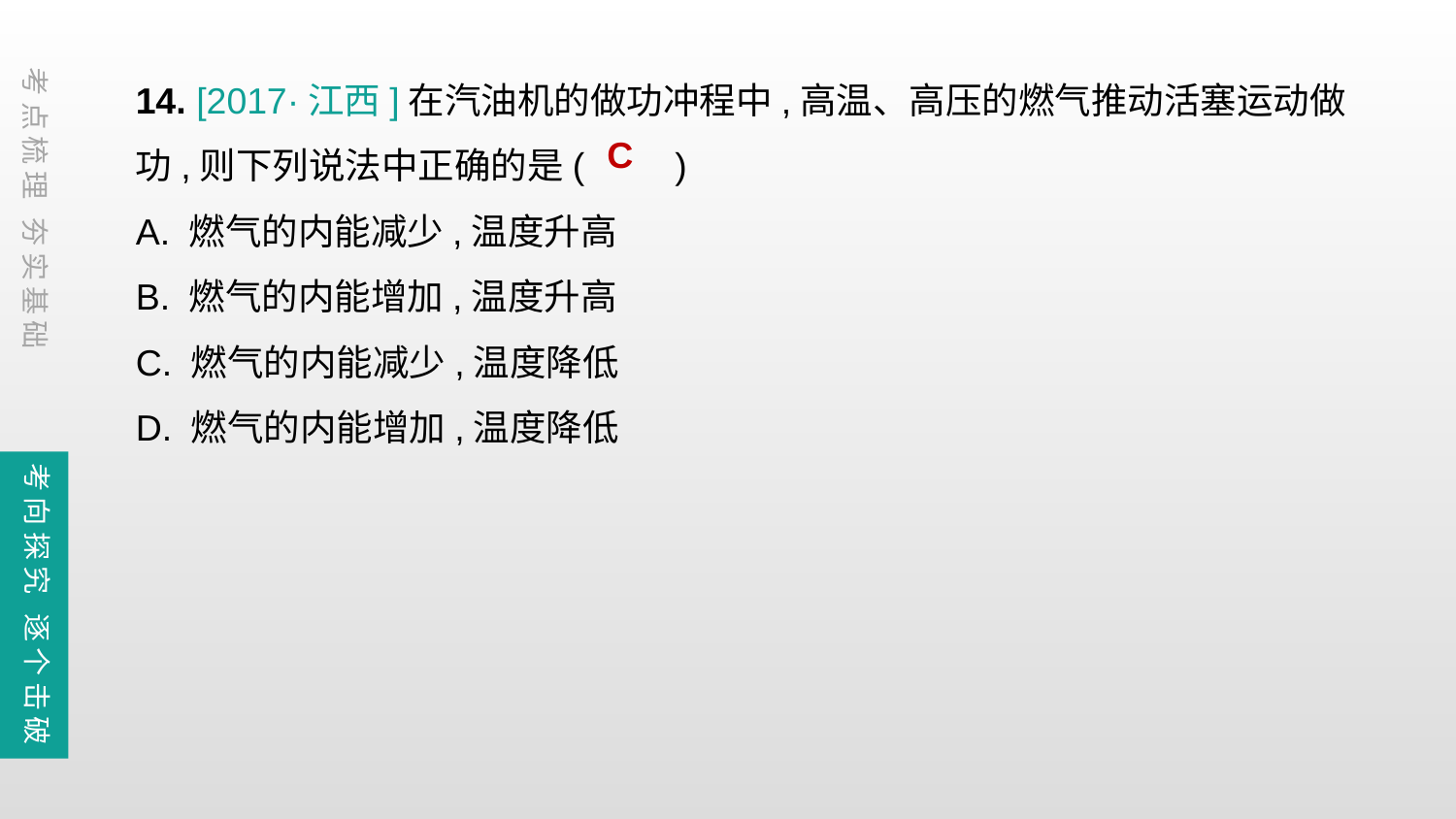

14. [2017·江西]在汽油机的做功冲程中,高温、高压的燃气推动活塞运动做功,则下列说法中正确的是	(　　)
A. 燃气的内能减少,温度升高
B. 燃气的内能增加,温度升高
C. 燃气的内能减少,温度降低
D. 燃气的内能增加,温度降低
考点梳理 夯实基础
C

考向探究 逐个击破